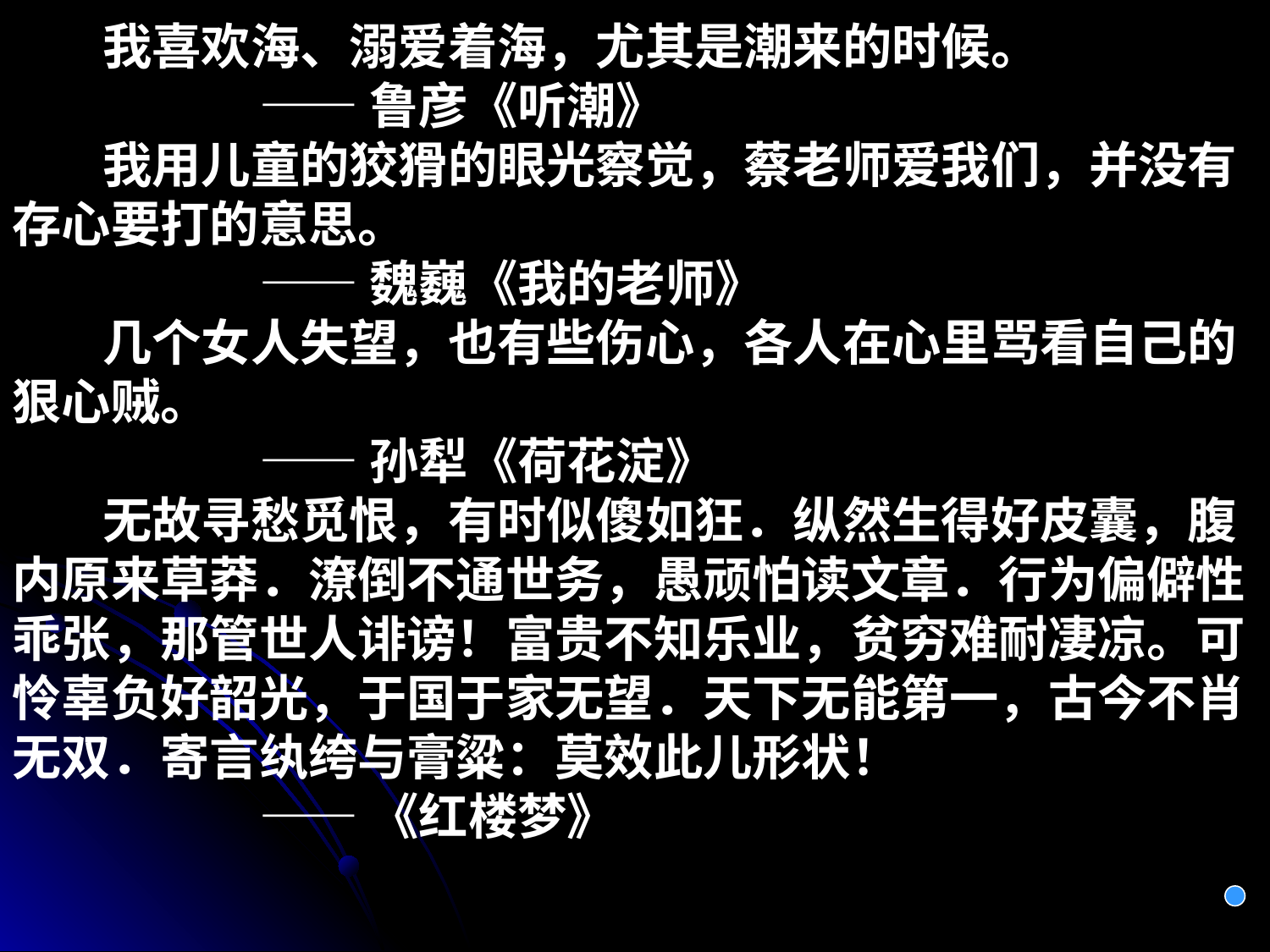

我喜欢海、溺爱着海，尤其是潮来的时候。
                      ——鲁彦《听潮》
       我用儿童的狡猾的眼光察觉，蔡老师爱我们，并没有存心要打的意思。
                      ——魏巍《我的老师》
       几个女人失望，也有些伤心，各人在心里骂看自己的狠心贼。
                      ——孙犁《荷花淀》
       无故寻愁觅恨，有时似傻如狂．纵然生得好皮囊，腹内原来草莽．潦倒不通世务，愚顽怕读文章．行为偏僻性乖张，那管世人诽谤！富贵不知乐业，贫穷难耐凄凉。可怜辜负好韶光，于国于家无望．天下无能第一，古今不肖无双．寄言纨绔与膏粱：莫效此儿形状！
                      ——《红楼梦》